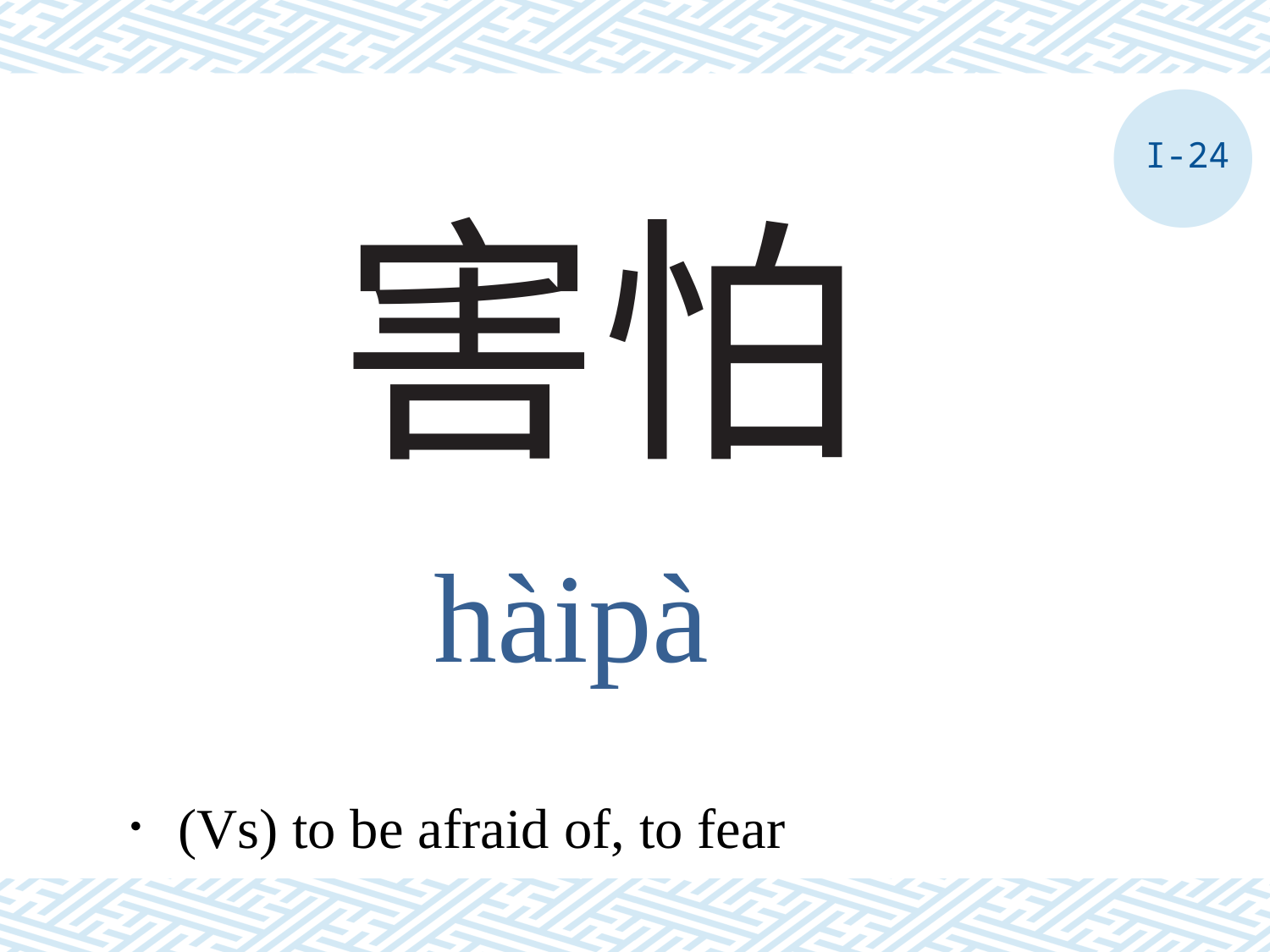

I-24

# 害怕
hàipà
．(Vs) to be afraid of, to fear